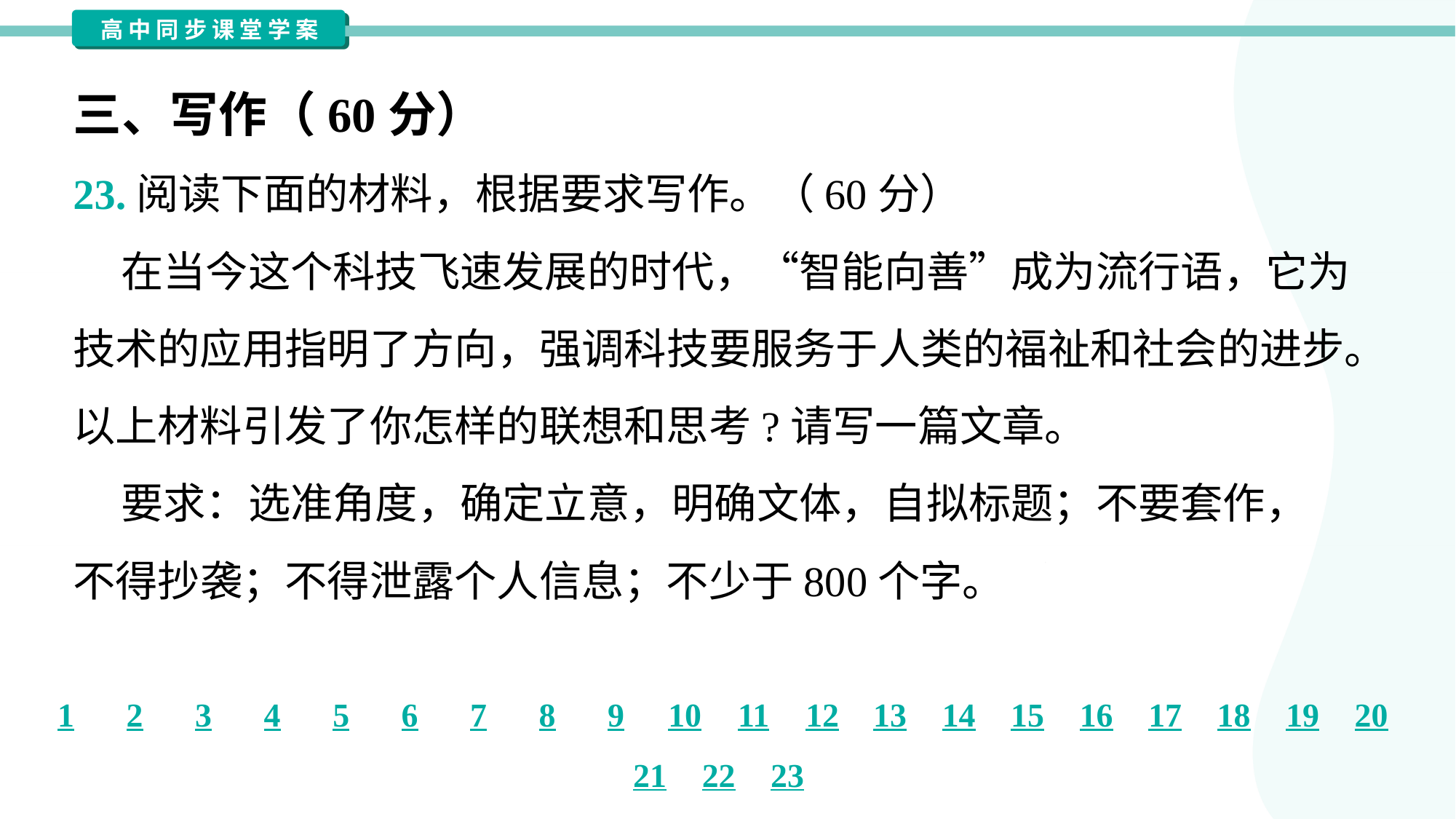

三、写作（60分）
23.阅读下面的材料，根据要求写作。（60分）
    在当今这个科技飞速发展的时代，“智能向善”成为流行语，它为
技术的应用指明了方向，强调科技要服务于人类的福祉和社会的进步。
以上材料引发了你怎样的联想和思考?请写一篇文章。
    要求：选准角度，确定立意，明确文体，自拟标题；不要套作，
不得抄袭；不得泄露个人信息；不少于800个字。